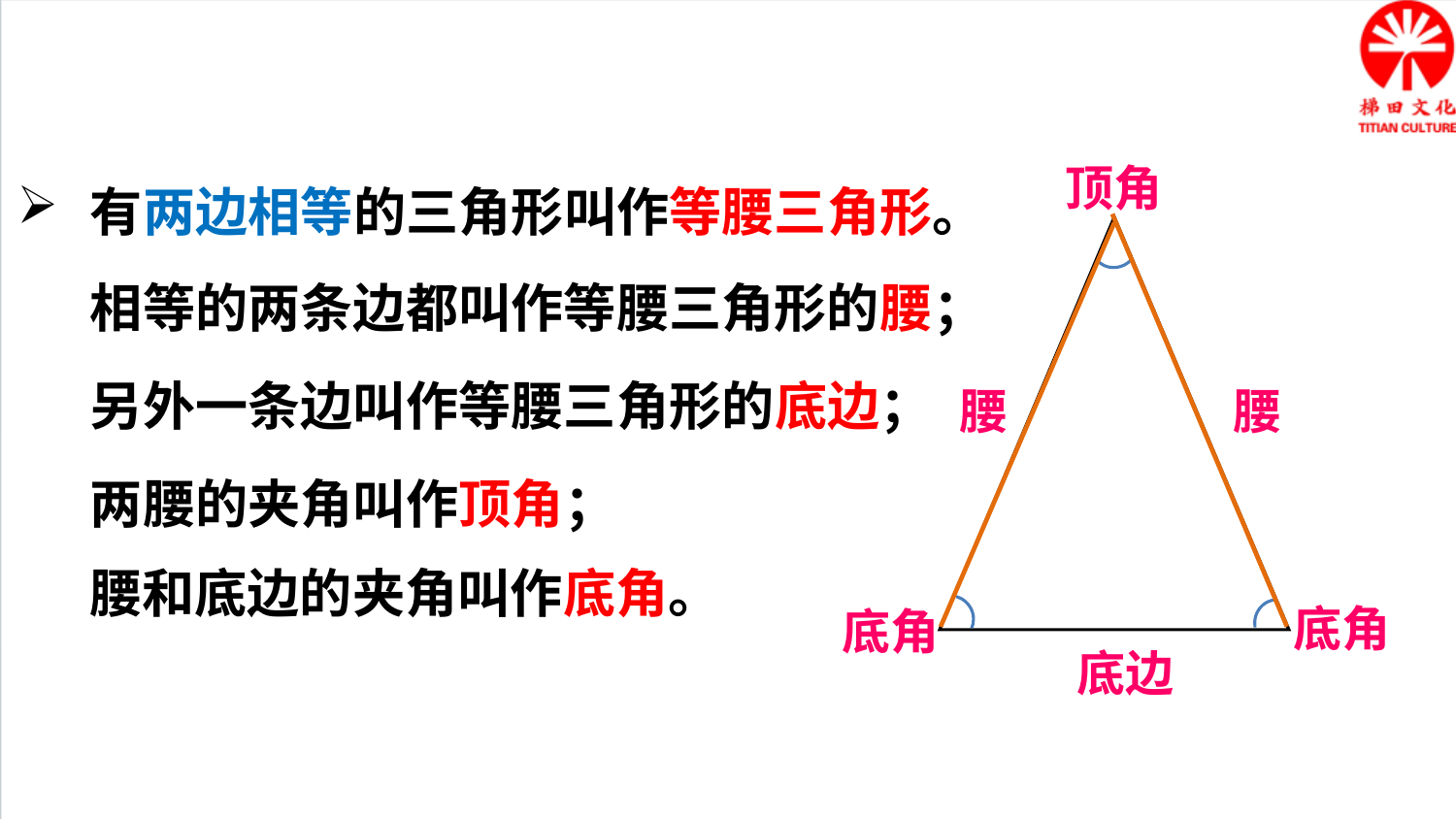

顶角
有两边相等的三角形叫作等腰三角形。

相等的两条边都叫作等腰三角形的腰；
另外一条边叫作等腰三角形的底边；
腰
腰
两腰的夹角叫作顶角；
腰和底边的夹角叫作底角。
底角
底角

底边